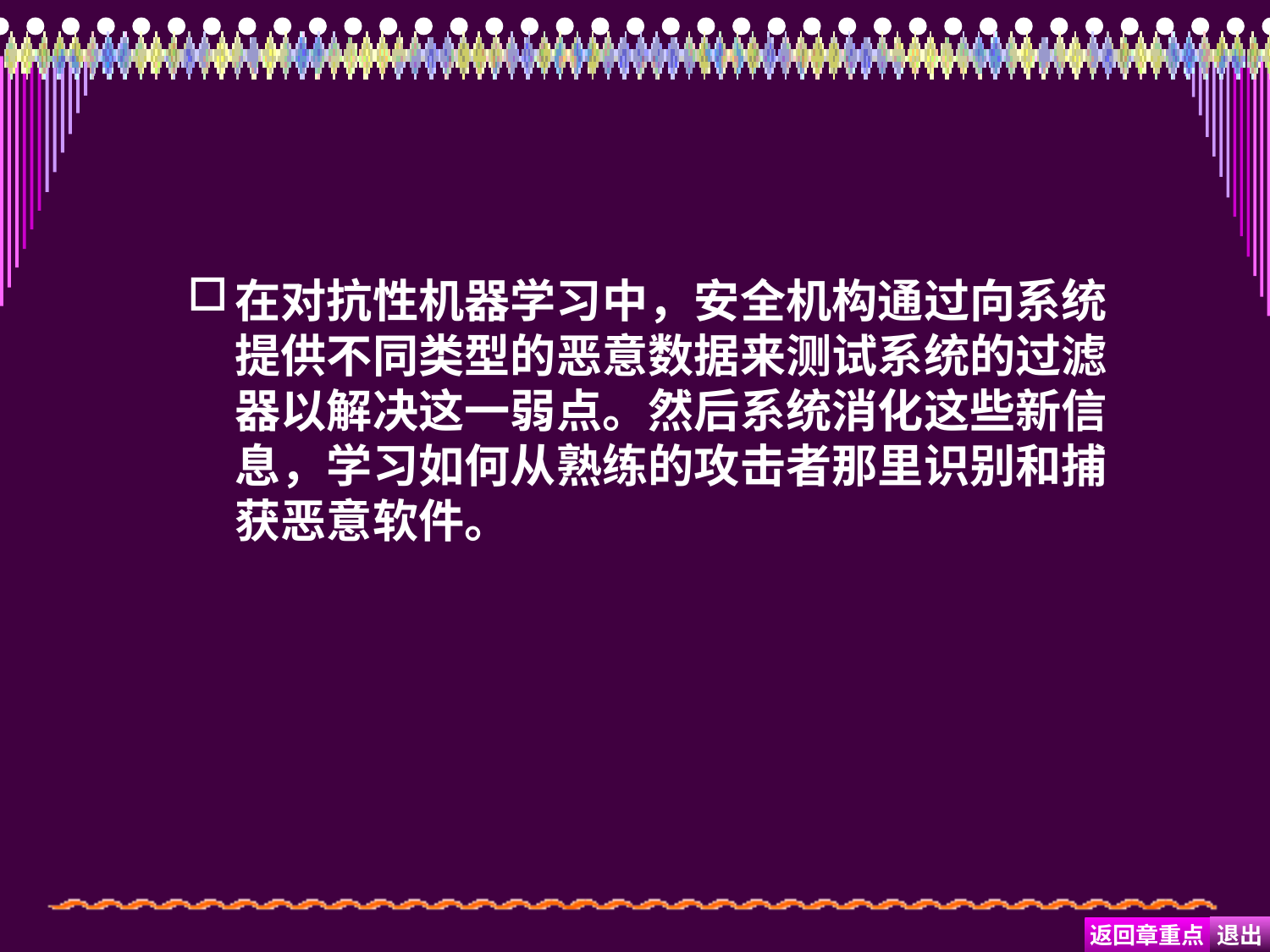

#
在对抗性机器学习中，安全机构通过向系统提供不同类型的恶意数据来测试系统的过滤器以解决这一弱点。然后系统消化这些新信息，学习如何从熟练的攻击者那里识别和捕获恶意软件。